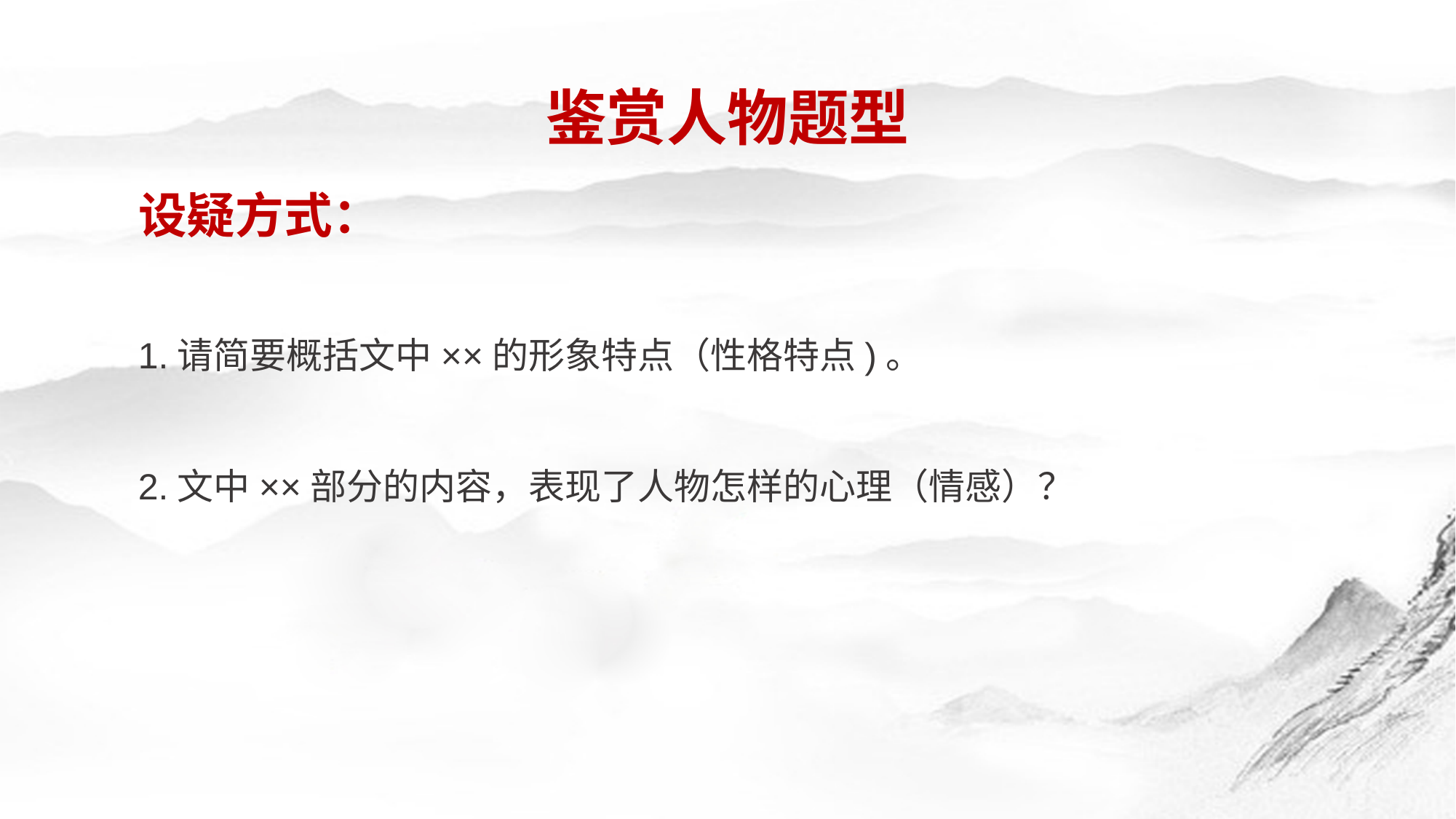

鉴赏人物题型
设疑方式：
1.请简要概括文中××的形象特点（性格特点)。

2.文中××部分的内容，表现了人物怎样的心理（情感）？